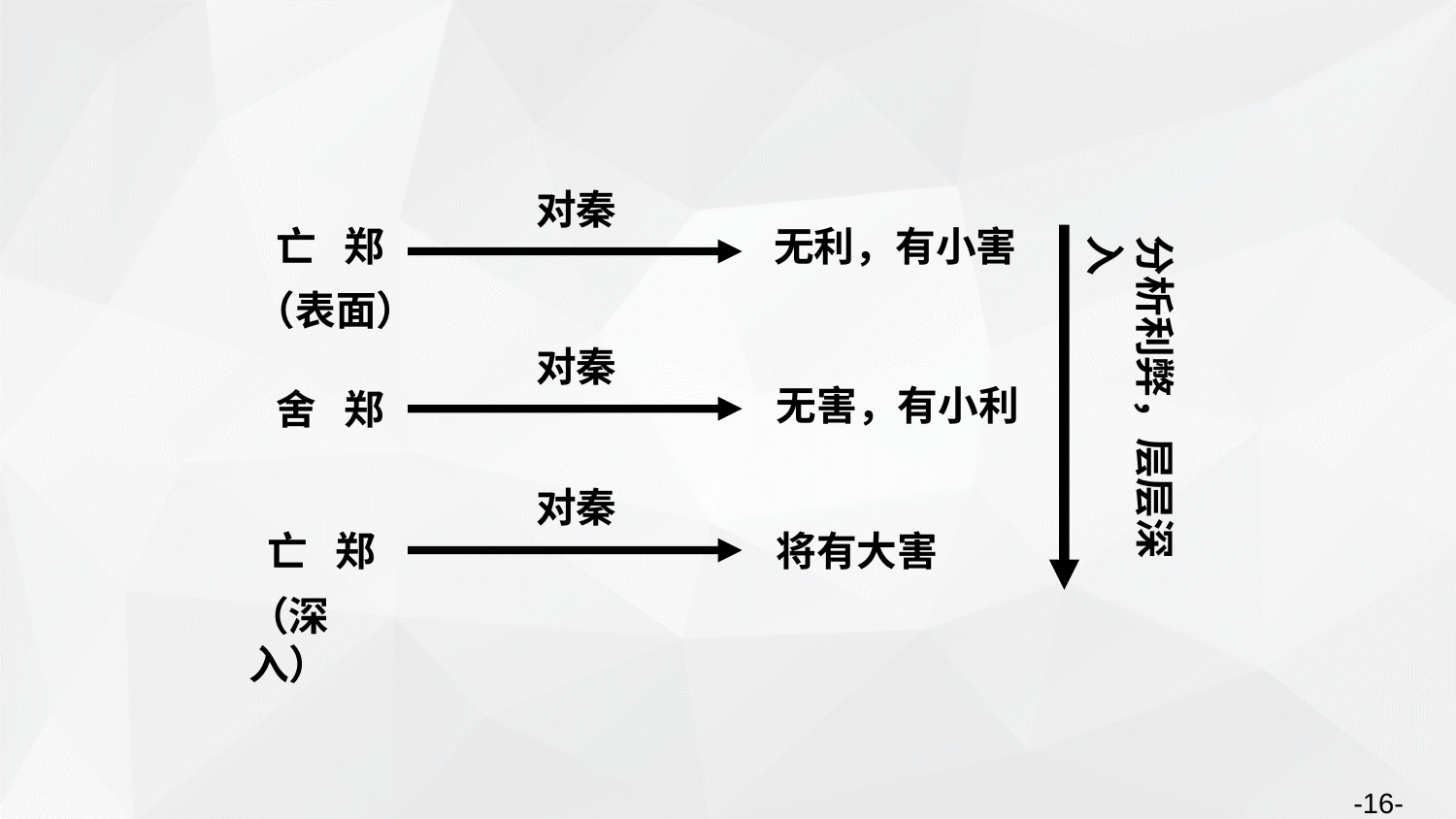

对秦

亡   郑
（表面）
无利，有小害
分析利弊，层层深入

对秦

无害，有小利
舍   郑
对秦

亡   郑
（深入）
将有大害
-16-